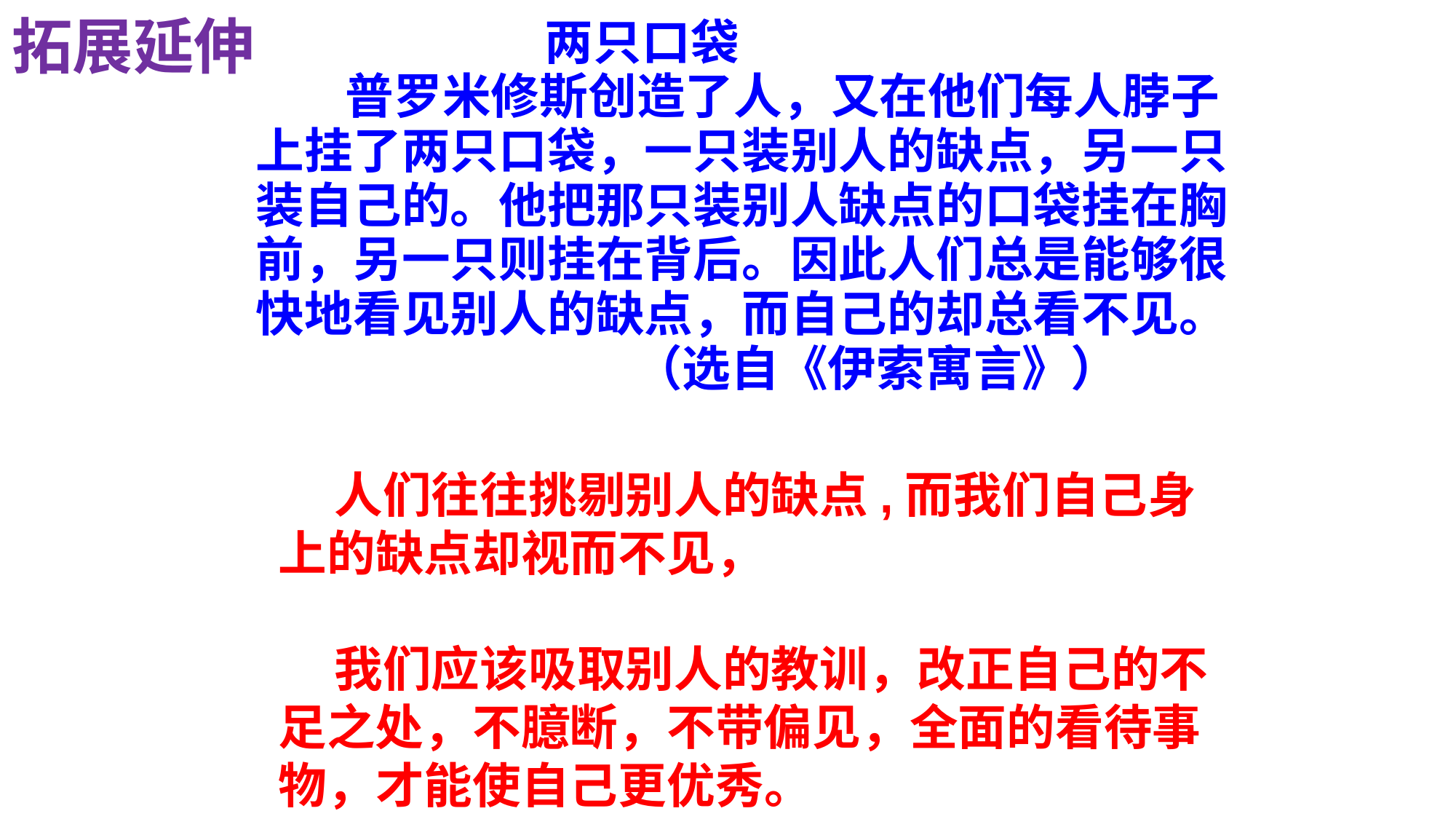

拓展延伸
                         两只口袋
       普罗米修斯创造了人，又在他们每人脖子上挂了两只口袋，一只装别人的缺点，另一只装自己的。他把那只装别人缺点的口袋挂在胸前，另一只则挂在背后。因此人们总是能够很快地看见别人的缺点，而自己的却总看不见。
                                 （选自《伊索寓言》）

    人们往往挑剔别人的缺点,而我们自己身上的缺点却视而不见，

    我们应该吸取别人的教训，改正自己的不足之处，不臆断，不带偏见，全面的看待事物，才能使自己更优秀。